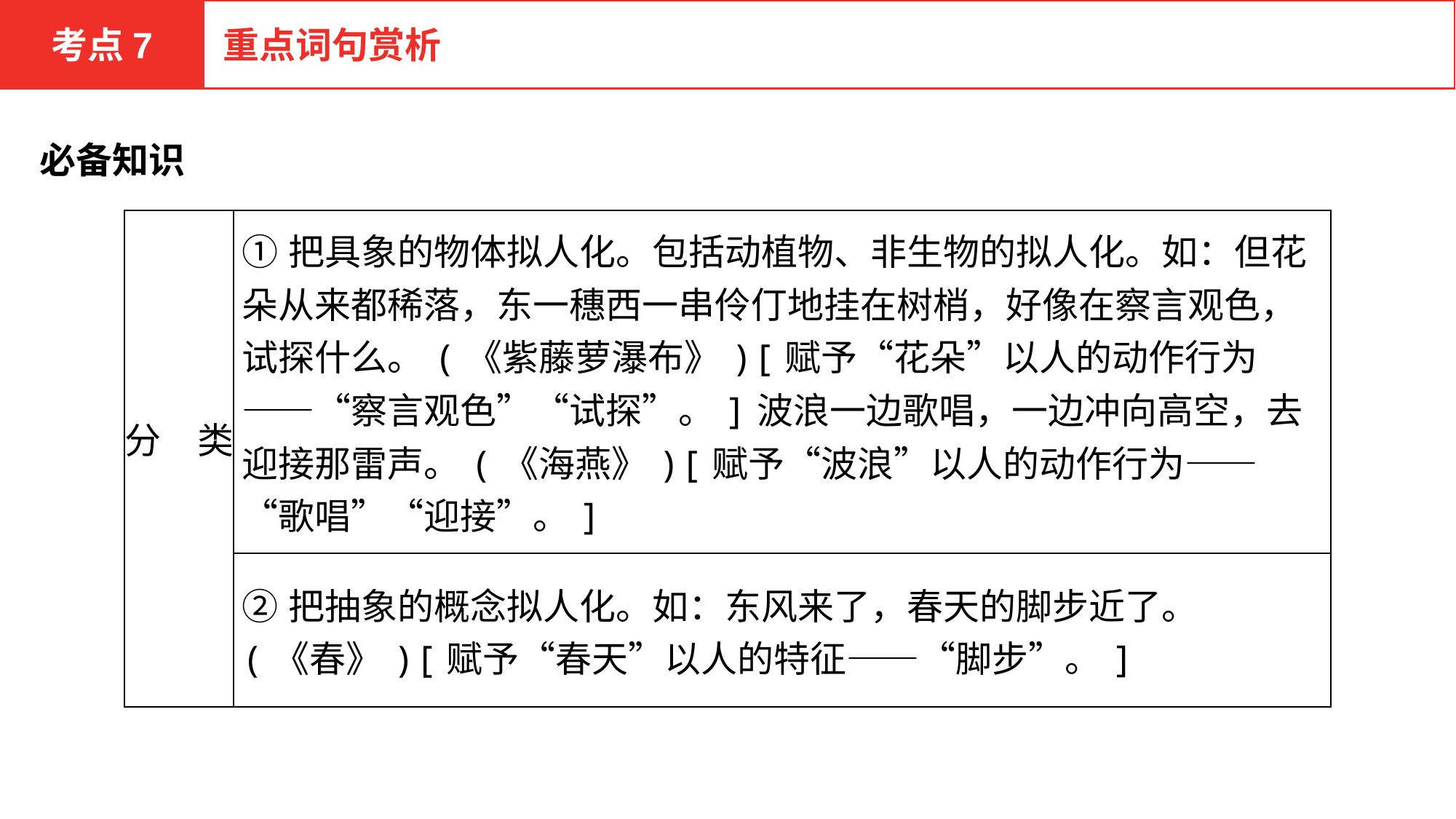

考点7
重点词句赏析
必备知识
| 分　类 | ①把具象的物体拟人化。包括动植物、非生物的拟人化。如：但花朵从来都稀落，东一穗西一串伶仃地挂在树梢，好像在察言观色，试探什么。(《紫藤萝瀑布》)[赋予“花朵”以人的动作行为——“察言观色”“试探”。]波浪一边歌唱，一边冲向高空，去迎接那雷声。(《海燕》)[赋予“波浪”以人的动作行为——“歌唱”“迎接”。] |
| --- | --- |
|  | ②把抽象的概念拟人化。如：东风来了，春天的脚步近了。(《春》)[赋予“春天”以人的特征——“脚步”。] |